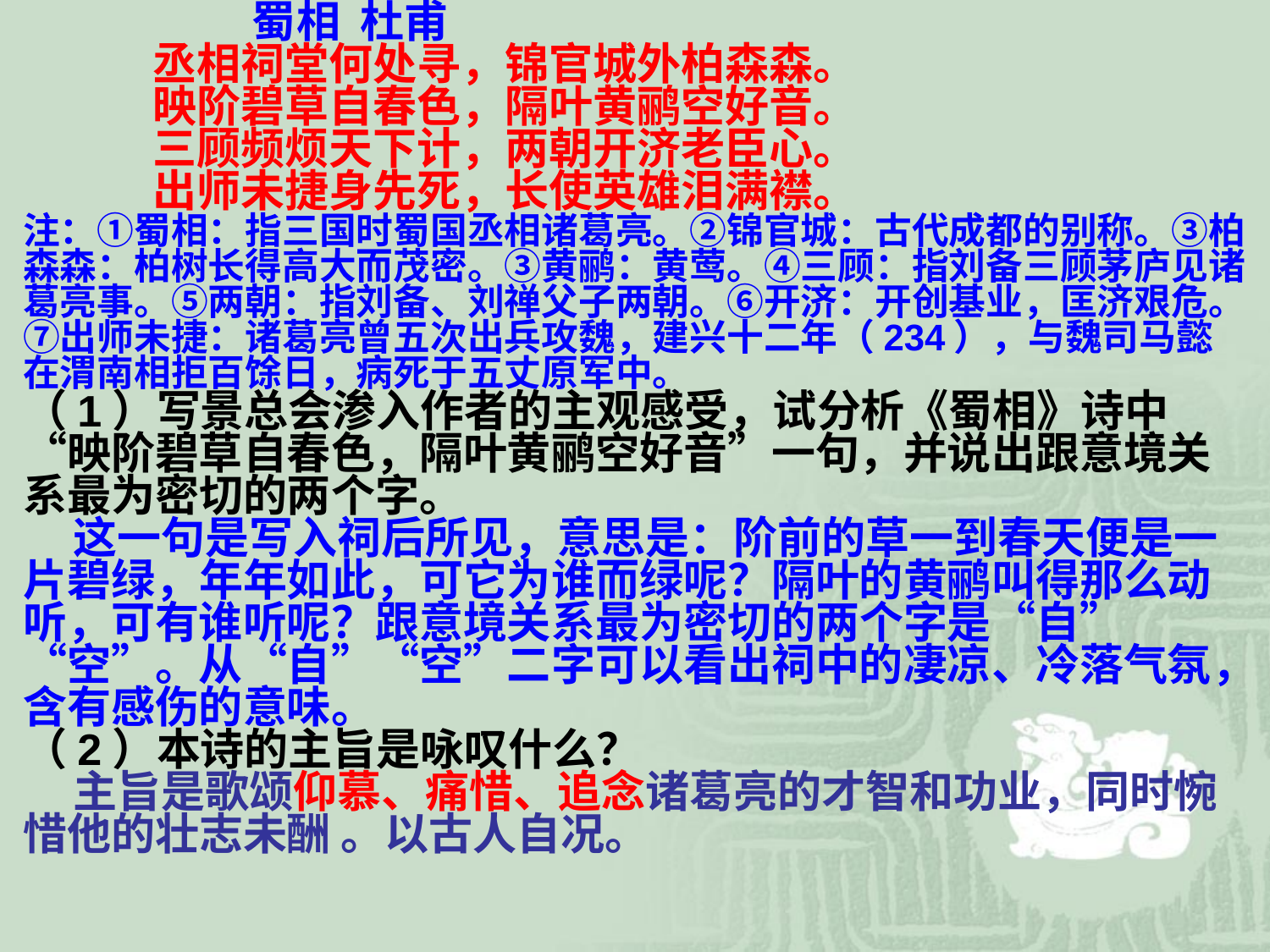

蜀相  杜甫
            丞相祠堂何处寻，锦官城外柏森森。
            映阶碧草自春色，隔叶黄鹂空好音。
            三顾频烦天下计，两朝开济老臣心。
            出师未捷身先死，长使英雄泪满襟。
注：①蜀相：指三国时蜀国丞相诸葛亮。②锦官城：古代成都的别称。③柏森森：柏树长得高大而茂密。③黄鹂：黄莺。④三顾：指刘备三顾茅庐见诸葛亮事。⑤两朝：指刘备、刘禅父子两朝。⑥开济：开创基业，匡济艰危。⑦出师未捷：诸葛亮曾五次出兵攻魏，建兴十二年（234），与魏司马懿在渭南相拒百馀日，病死于五丈原军中。
（1）写景总会渗入作者的主观感受，试分析《蜀相》诗中“映阶碧草自春色，隔叶黄鹂空好音”一句，并说出跟意境关系最为密切的两个字。
    这一句是写入祠后所见，意思是：阶前的草一到春天便是一片碧绿，年年如此，可它为谁而绿呢？隔叶的黄鹂叫得那么动听，可有谁听呢？跟意境关系最为密切的两个字是“自”“空”。从“自”“空”二字可以看出祠中的凄凉、冷落气氛，含有感伤的意味。
（2）本诗的主旨是咏叹什么？
    主旨是歌颂仰慕、痛惜、追念诸葛亮的才智和功业，同时惋惜他的壮志未酬 。以古人自况。
15